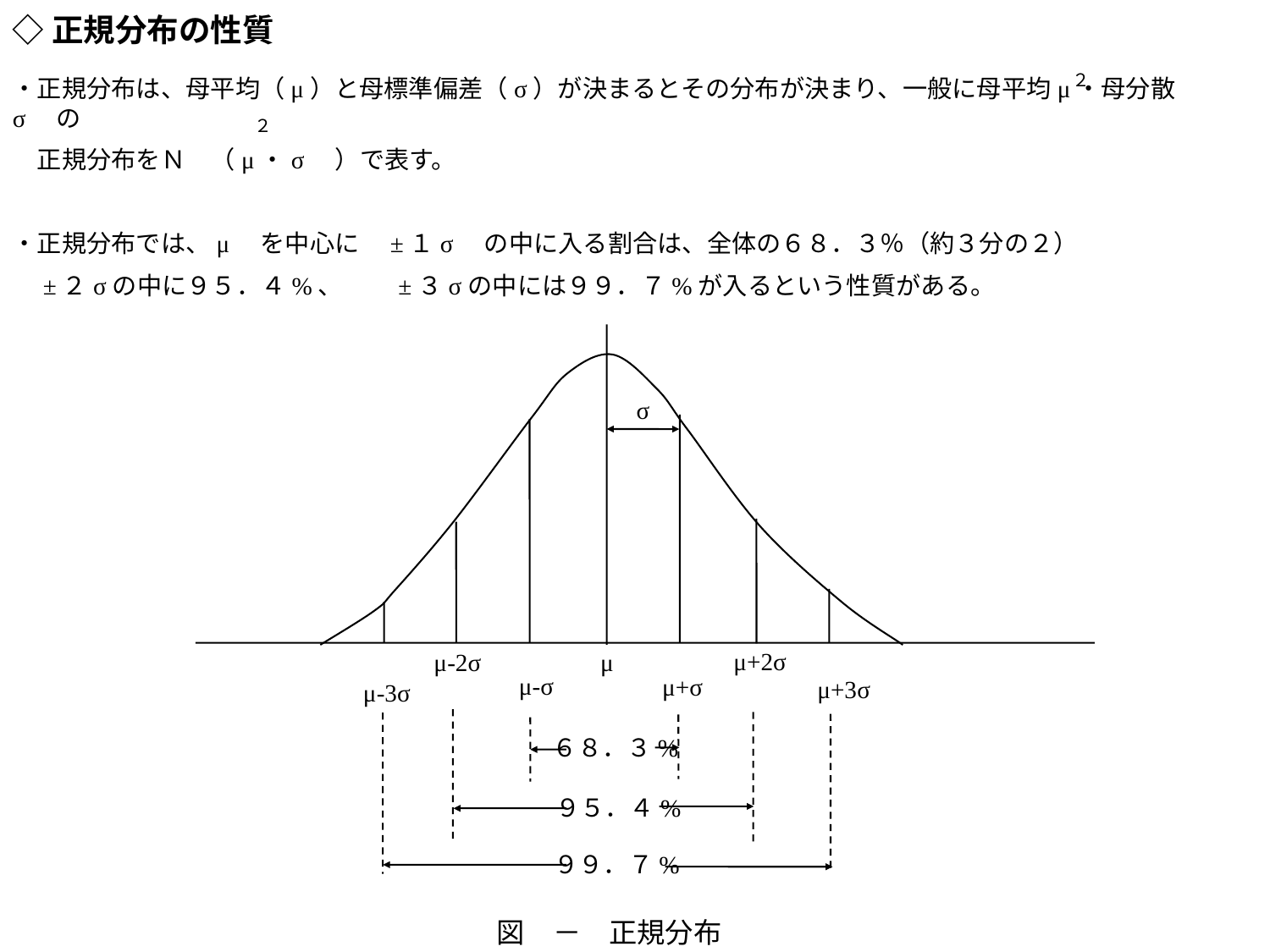

◇正規分布の性質
２
・正規分布は、母平均（μ）と母標準偏差（σ）が決まるとその分布が決まり、一般に母平均μ・母分散σ　の
　正規分布をＮ　（μ・σ　）で表す。

・正規分布では、μ　を中心に　±１σ　の中に入る割合は、全体の６８．３％（約３分の２）
　±２σの中に９５．４%、　　±３σの中には９９．７%が入るという性質がある。
２

σ

μ+2σ
μ
μ‐2σ

μ‐σ
μ+σ
μ+3σ
μ‐3σ

図　－　正規分布
６８．３%
９５．４%
９９．７%